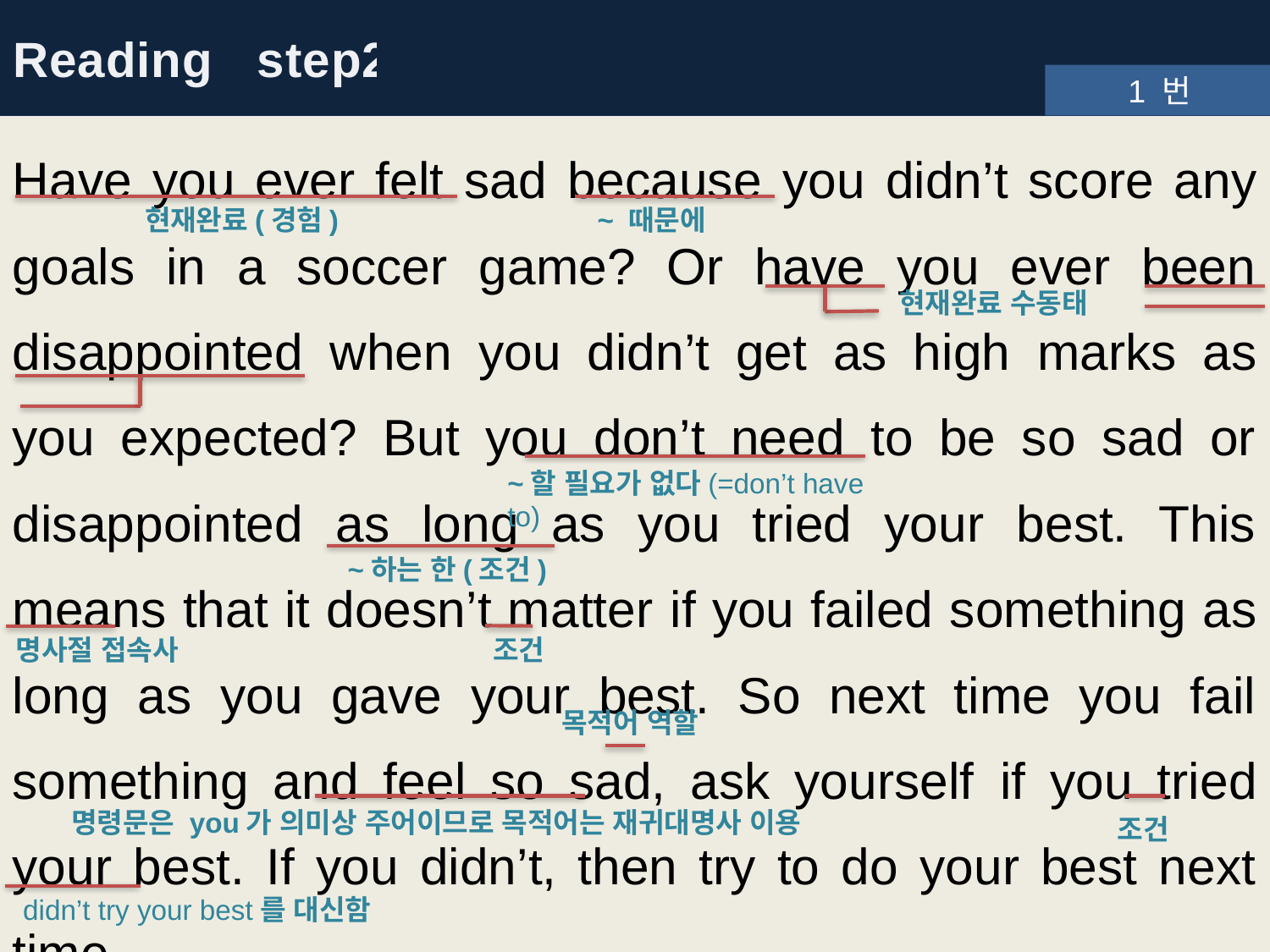

Reading   step2
1 번
Have you ever felt sad because you didn’t score any goals in a soccer game? Or have you ever been disappointed when you didn’t get as high marks as you expected? But you don’t need to be so sad or disappointed as long as you tried your best. This means that it doesn’t matter if you failed something as long as you gave your best. So next time you fail something and feel so sad, ask yourself if you tried your best. If you didn’t, then try to do your best next time.
현재완료(경험)
~ 때문에
현재완료 수동태
~할 필요가 없다(=don’t have to)
~하는 한(조건)
명사절 접속사
조건
목적어 역할
명령문은 you가 의미상 주어이므로 목적어는 재귀대명사 이용
조건
didn’t try your best를 대신함